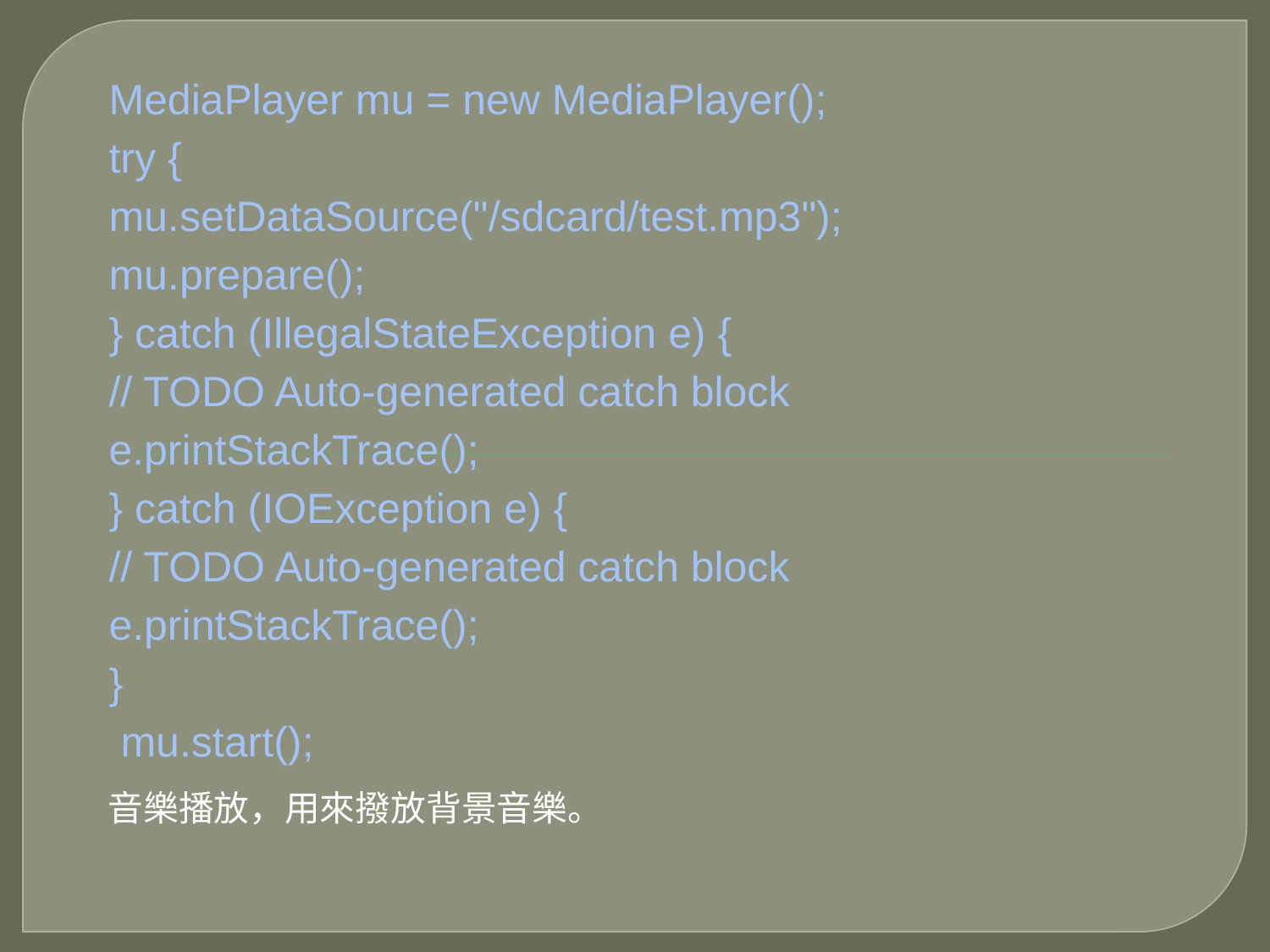

# MediaPlayer mu = new MediaPlayer();
try {
mu.setDataSource("/sdcard/test.mp3");
mu.prepare();
} catch (IllegalStateException e) {
// TODO Auto-generated catch block
e.printStackTrace();
} catch (IOException e) {
// TODO Auto-generated catch block
e.printStackTrace();
}
 mu.start();
音樂播放，用來撥放背景音樂。